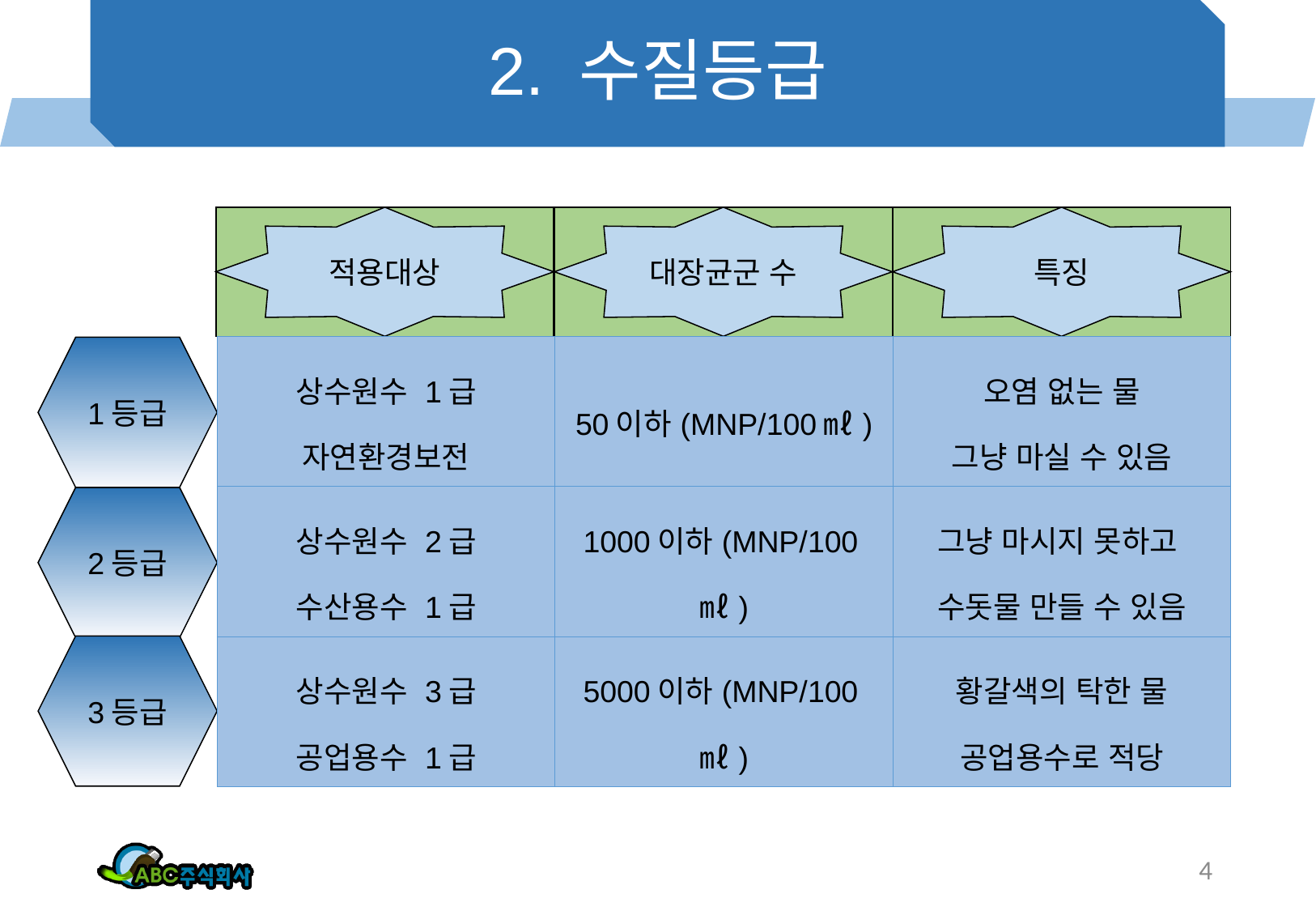

# 2. 수질등급

적용대상

대장균군 수
빵ㄹ
특징
| 상수원수 1급 자연환경보전 | 50이하(MNP/100㎖) | 오염 없는 물 그냥 마실 수 있음 |
| --- | --- | --- |
| 상수원수 2급 수산용수 1급 | 1000이하(MNP/100㎖) | 그냥 마시지 못하고 수돗물 만들 수 있음 |
| 상수원수 3급 공업용수 1급 | 5000이하(MNP/100㎖) | 황갈색의 탁한 물 공업용수로 적당 |
1등급
2등급
3등급
4